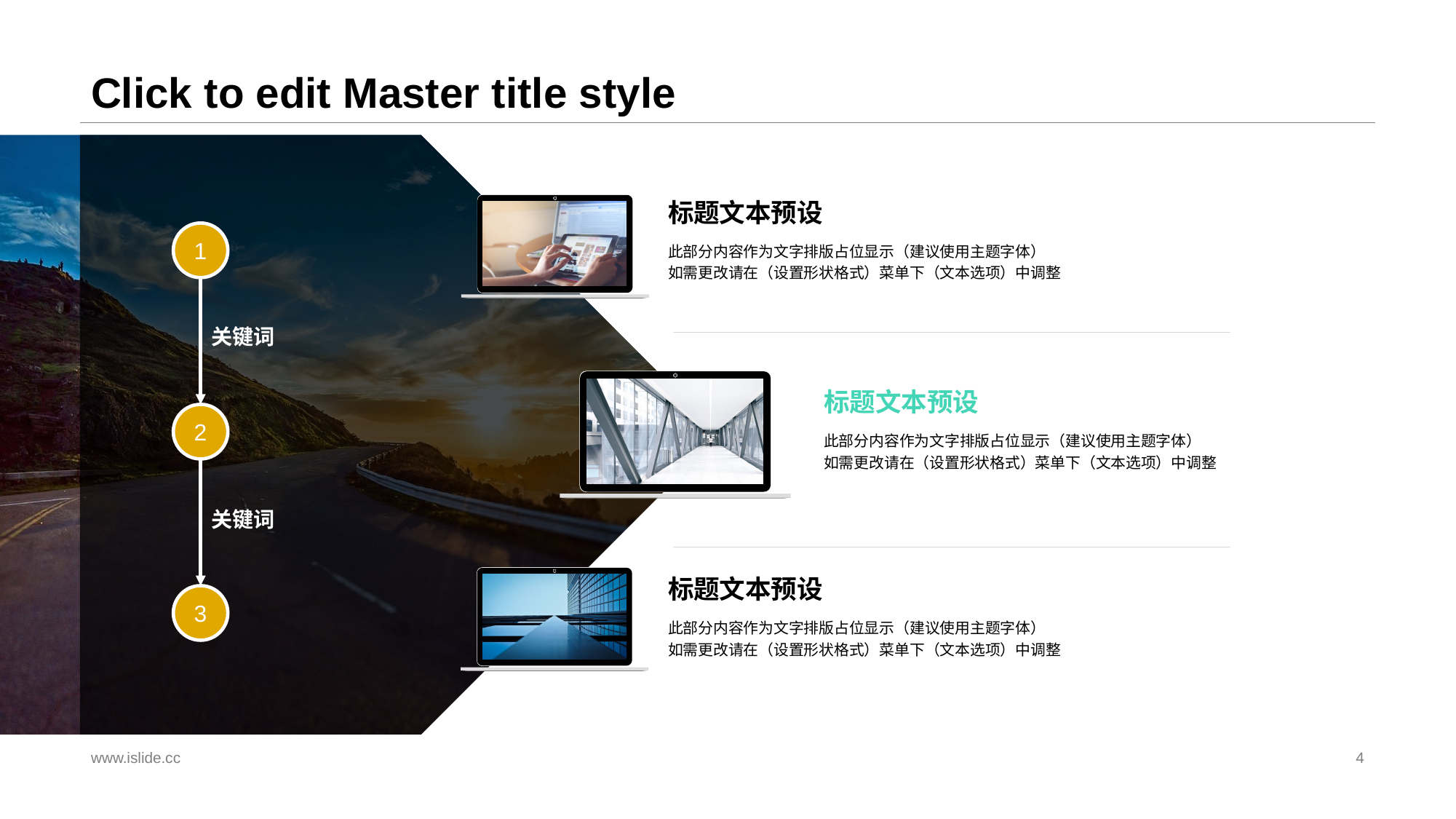

# Click to edit Master title style

标题文本预设

1
此部分内容作为文字排版占位显示（建议使用主题字体）
如需更改请在（设置形状格式）菜单下（文本选项）中调整

关键词

标题文本预设
2
此部分内容作为文字排版占位显示（建议使用主题字体）
如需更改请在（设置形状格式）菜单下（文本选项）中调整
关键词

标题文本预设

3
此部分内容作为文字排版占位显示（建议使用主题字体）
如需更改请在（设置形状格式）菜单下（文本选项）中调整

www.islide.cc
4